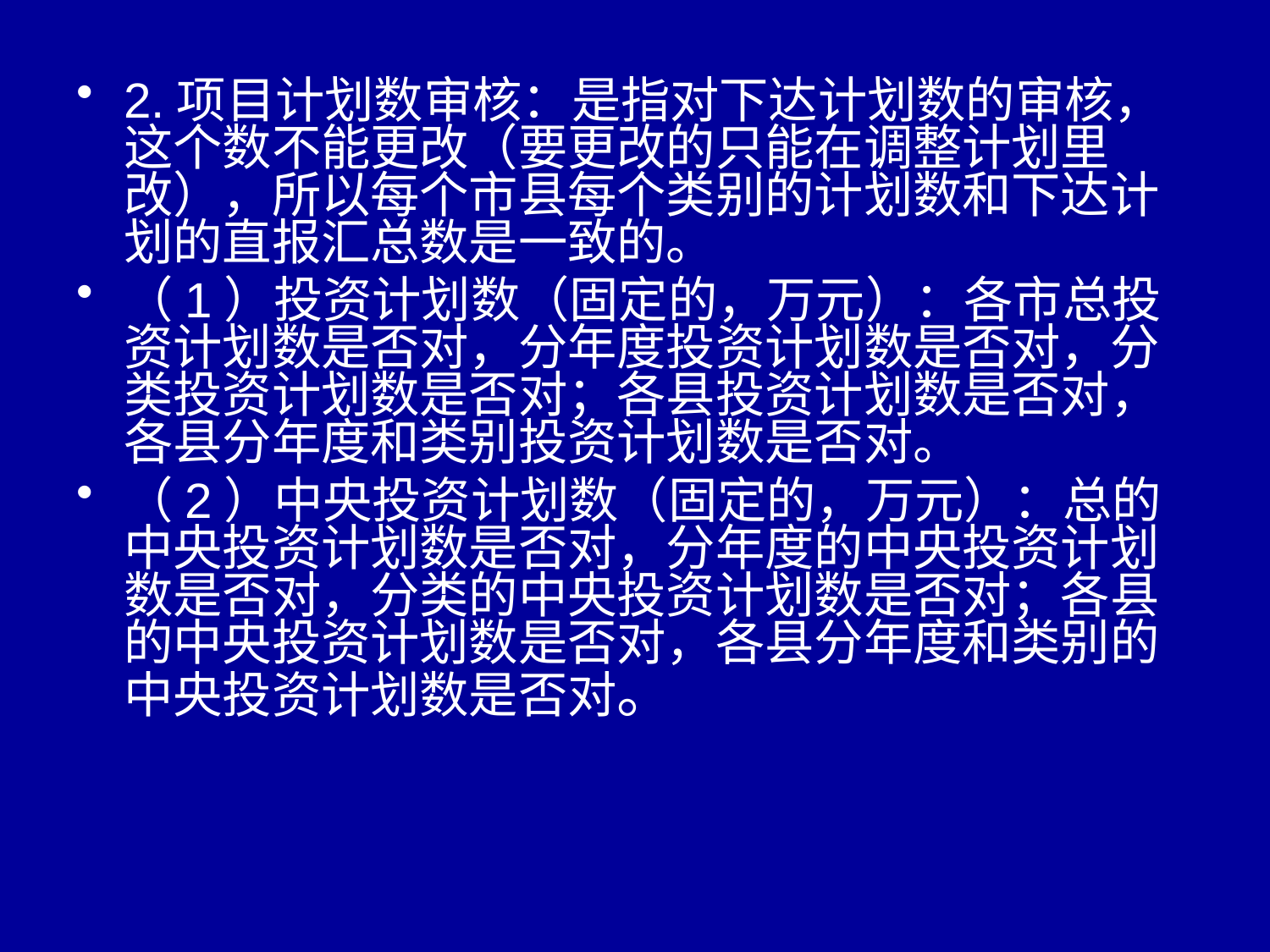

2.项目计划数审核：是指对下达计划数的审核，这个数不能更改（要更改的只能在调整计划里改），所以每个市县每个类别的计划数和下达计划的直报汇总数是一致的。
（1）投资计划数（固定的，万元）：各市总投资计划数是否对，分年度投资计划数是否对，分类投资计划数是否对；各县投资计划数是否对，各县分年度和类别投资计划数是否对。
（2）中央投资计划数（固定的，万元）：总的中央投资计划数是否对，分年度的中央投资计划数是否对，分类的中央投资计划数是否对；各县的中央投资计划数是否对，各县分年度和类别的中央投资计划数是否对。